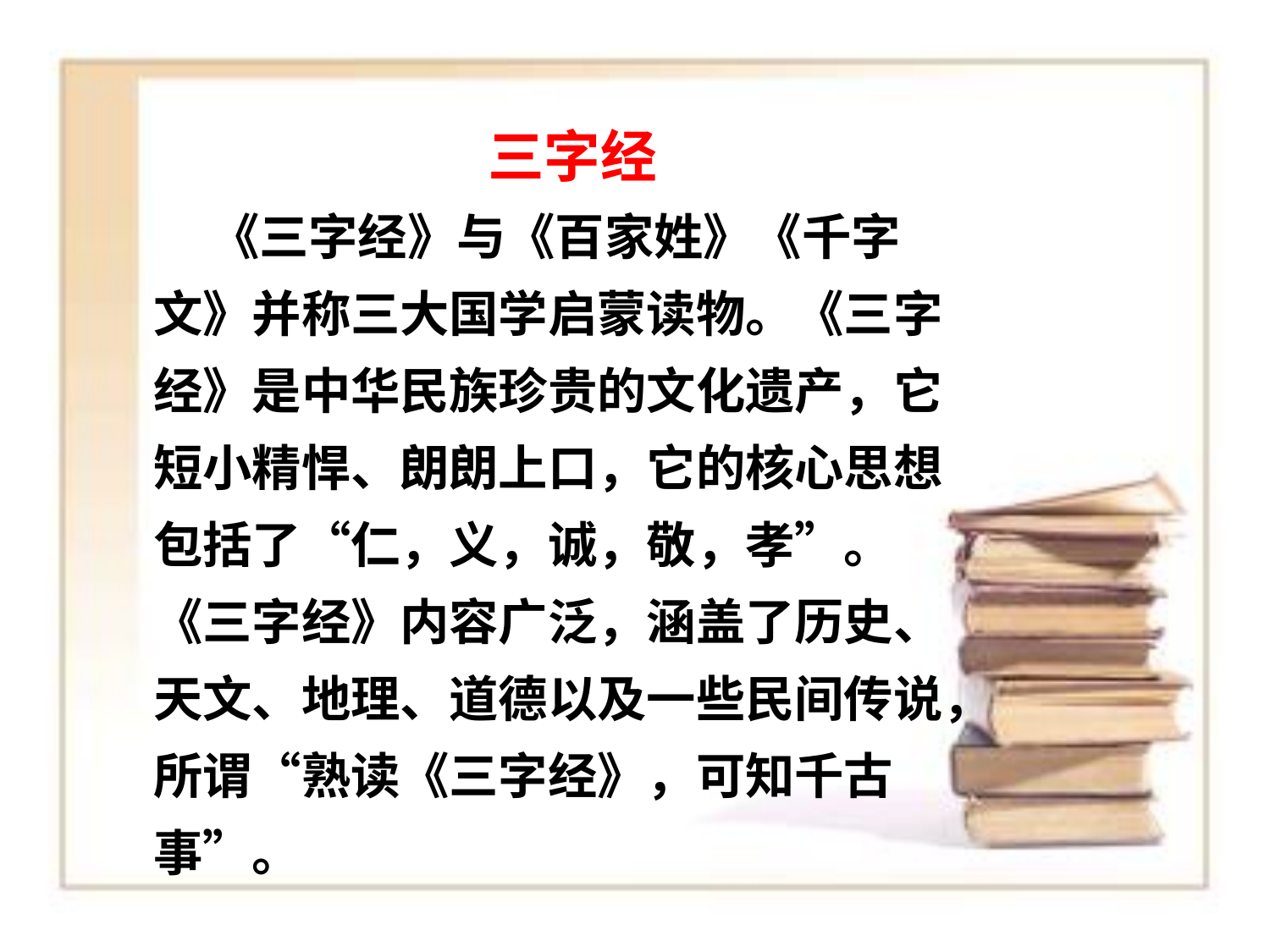

三字经
    《三字经》与《百家姓》《千字文》并称三大国学启蒙读物。《三字经》是中华民族珍贵的文化遗产，它短小精悍、朗朗上口，它的核心思想包括了“仁，义，诚，敬，孝”。《三字经》内容广泛，涵盖了历史、天文、地理、道德以及一些民间传说，所谓“熟读《三字经》，可知千古事”。
#